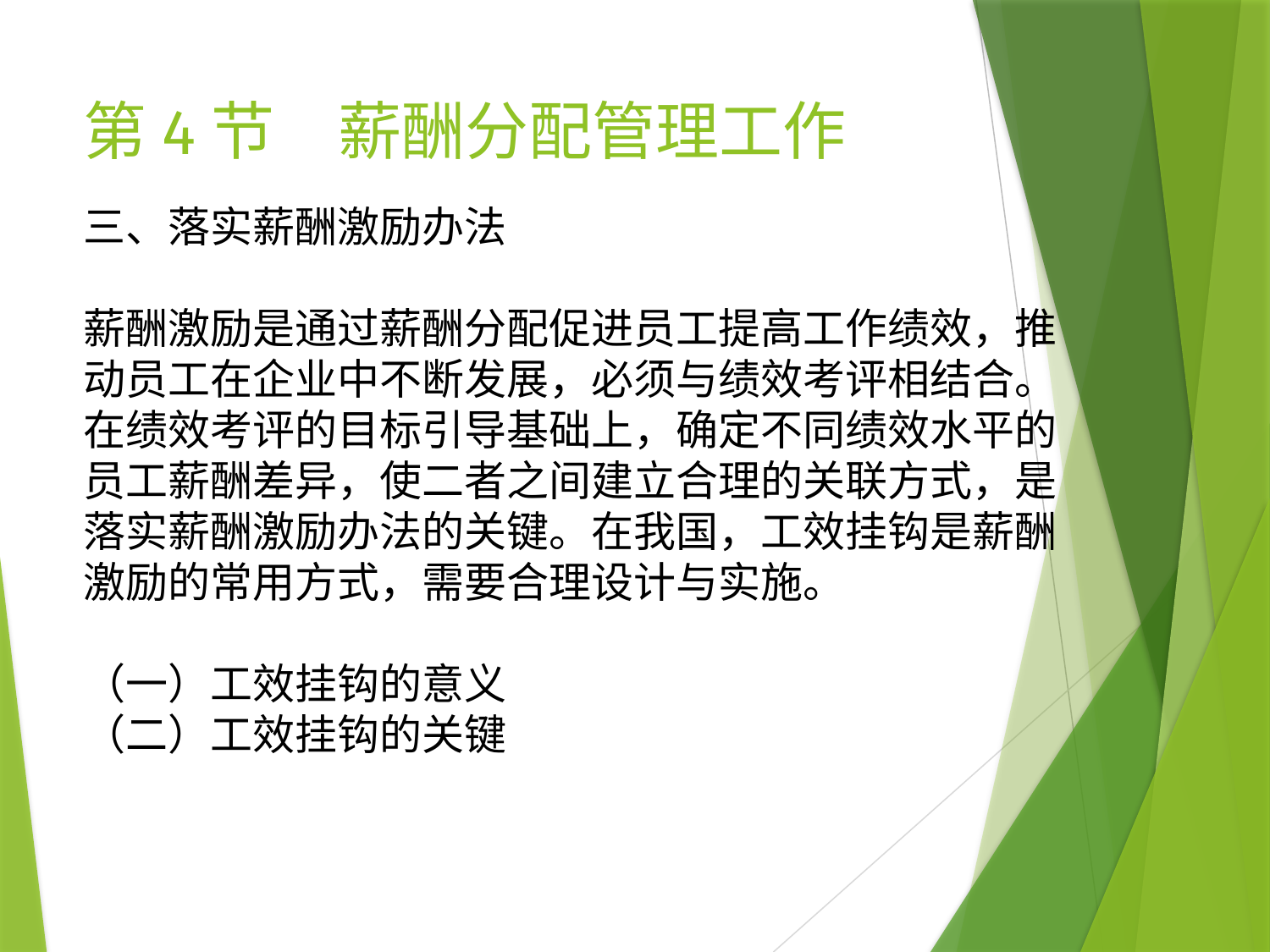

# 第4节　薪酬分配管理工作
三、落实薪酬激励办法

薪酬激励是通过薪酬分配促进员工提高工作绩效，推动员工在企业中不断发展，必须与绩效考评相结合。在绩效考评的目标引导基础上，确定不同绩效水平的员工薪酬差异，使二者之间建立合理的关联方式，是落实薪酬激励办法的关键。在我国，工效挂钩是薪酬激励的常用方式，需要合理设计与实施。

（一）工效挂钩的意义
（二）工效挂钩的关键